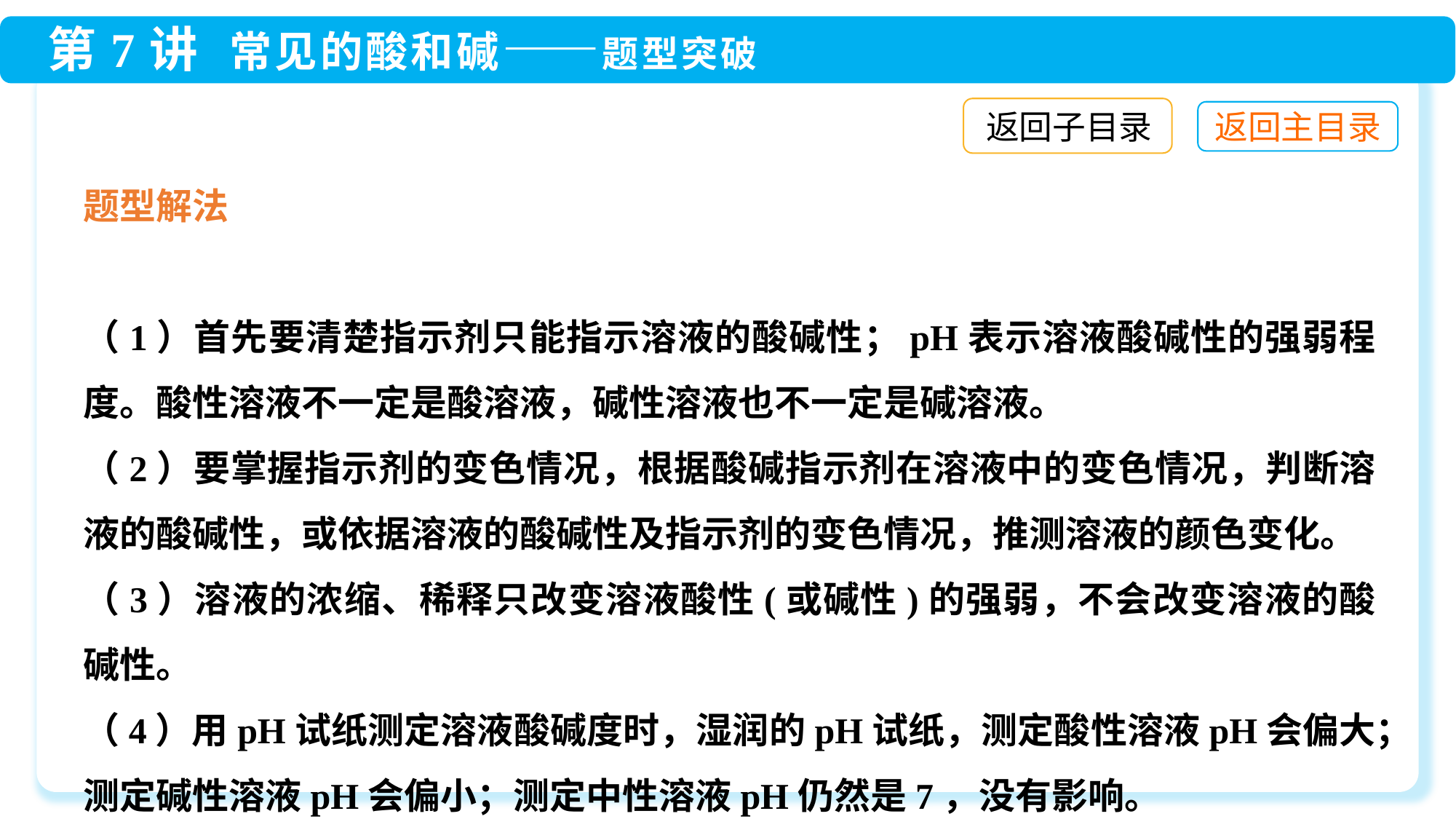

返回子目录
题型解法

（1）首先要清楚指示剂只能指示溶液的酸碱性；pH表示溶液酸碱性的强弱程度。酸性溶液不一定是酸溶液，碱性溶液也不一定是碱溶液。
（2）要掌握指示剂的变色情况，根据酸碱指示剂在溶液中的变色情况，判断溶液的酸碱性，或依据溶液的酸碱性及指示剂的变色情况，推测溶液的颜色变化。
（3）溶液的浓缩、稀释只改变溶液酸性(或碱性)的强弱，不会改变溶液的酸碱性。
（4）用pH试纸测定溶液酸碱度时，湿润的pH试纸，测定酸性溶液pH会偏大；测定碱性溶液pH会偏小；测定中性溶液pH仍然是7，没有影响。